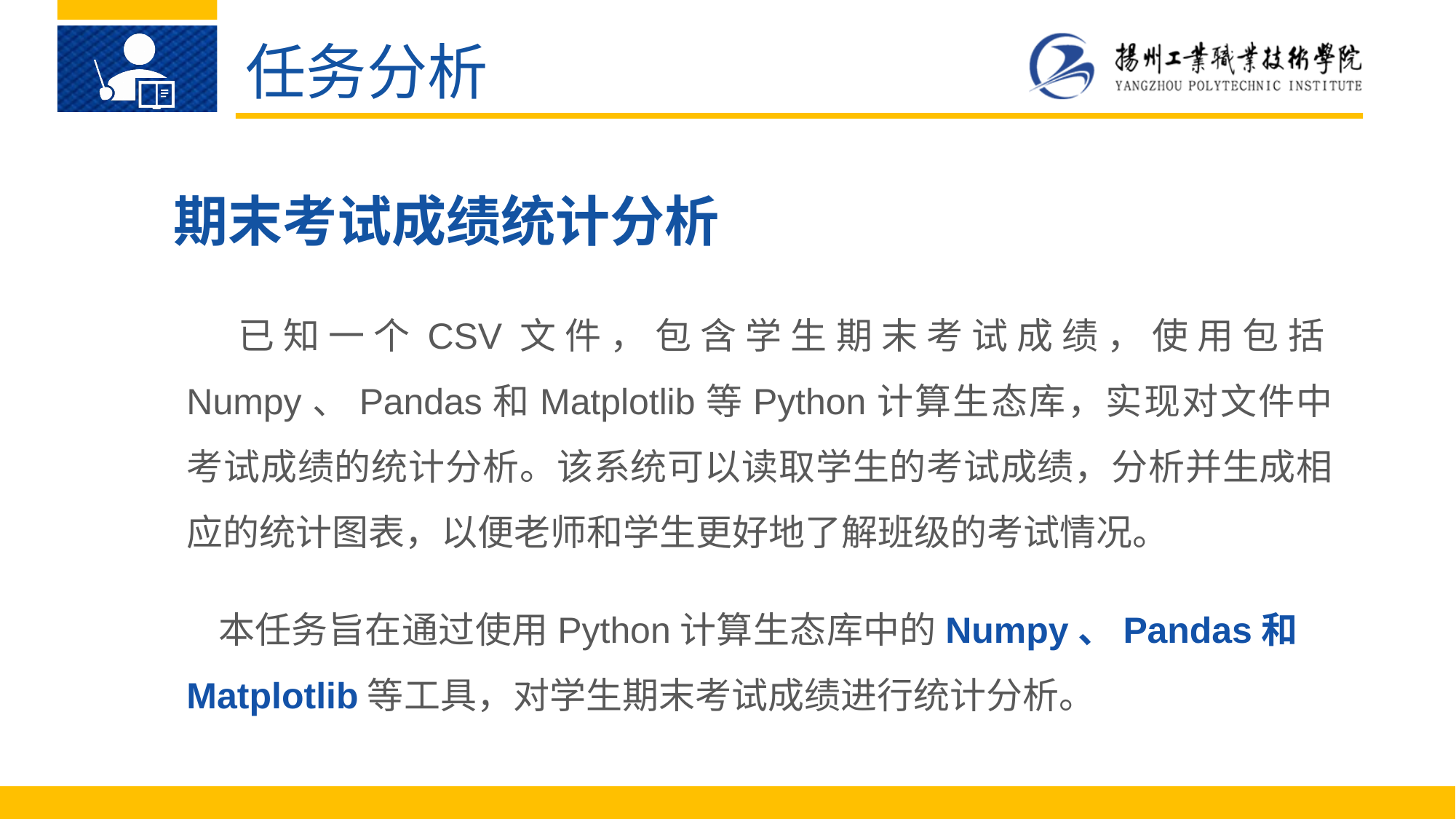

任务分析
期末考试成绩统计分析
  已知一个CSV文件，包含学生期末考试成绩，使用包括Numpy、Pandas和Matplotlib等Python计算生态库，实现对文件中考试成绩的统计分析。该系统可以读取学生的考试成绩，分析并生成相应的统计图表，以便老师和学生更好地了解班级的考试情况。
本任务旨在通过使用Python计算生态库中的Numpy、Pandas和Matplotlib等工具，对学生期末考试成绩进行统计分析。